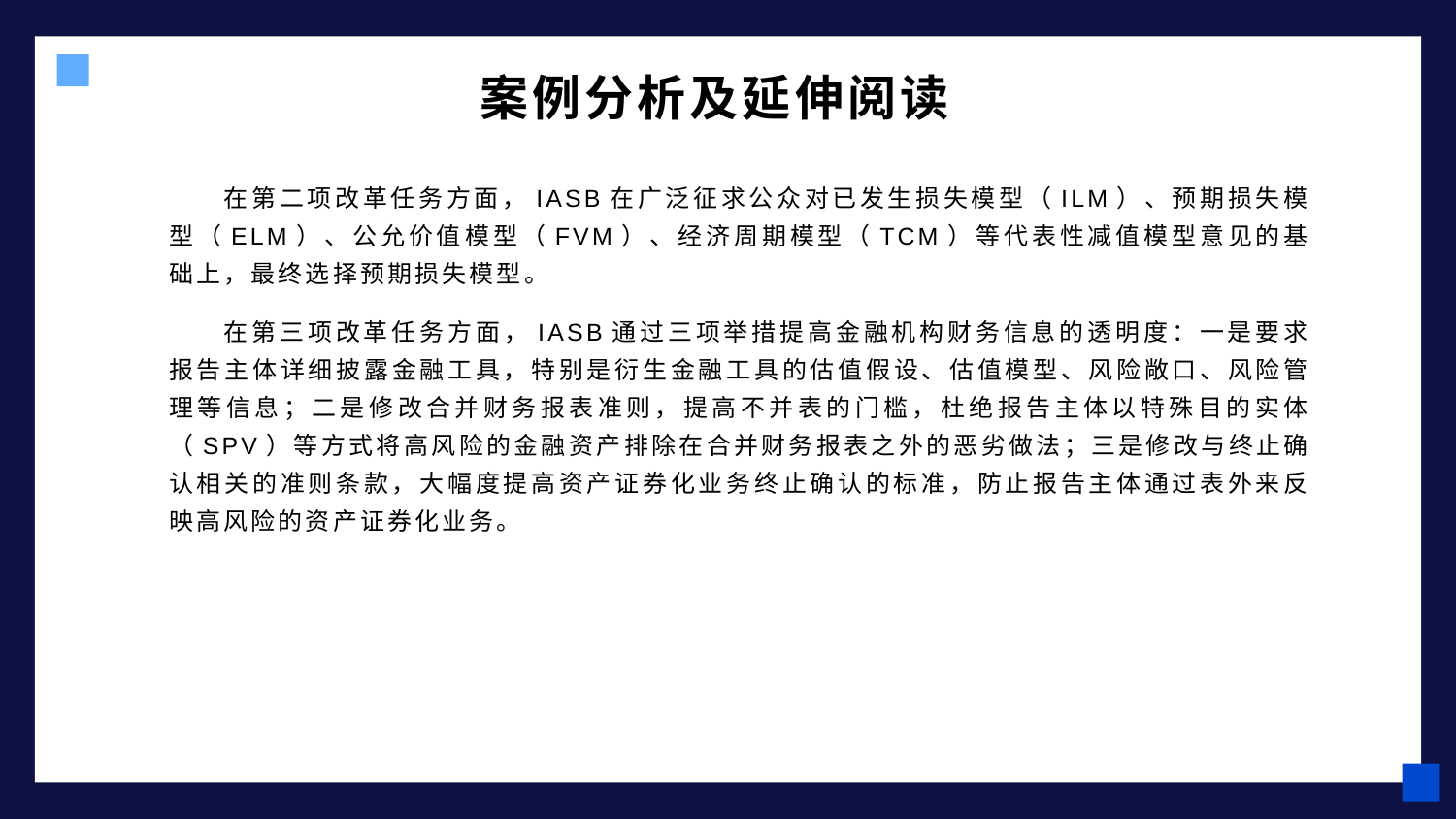

# 案例分析及延伸阅读
在第二项改革任务方面，IASB在广泛征求公众对已发生损失模型（ILM）、预期损失模型（ELM）、公允价值模型（FVM）、经济周期模型（TCM）等代表性减值模型意见的基础上，最终选择预期损失模型。
在第三项改革任务方面，IASB通过三项举措提高金融机构财务信息的透明度：一是要求报告主体详细披露金融工具，特别是衍生金融工具的估值假设、估值模型、风险敞口、风险管理等信息；二是修改合并财务报表准则，提高不并表的门槛，杜绝报告主体以特殊目的实体（SPV）等方式将高风险的金融资产排除在合并财务报表之外的恶劣做法；三是修改与终止确认相关的准则条款，大幅度提高资产证券化业务终止确认的标准，防止报告主体通过表外来反映高风险的资产证券化业务。